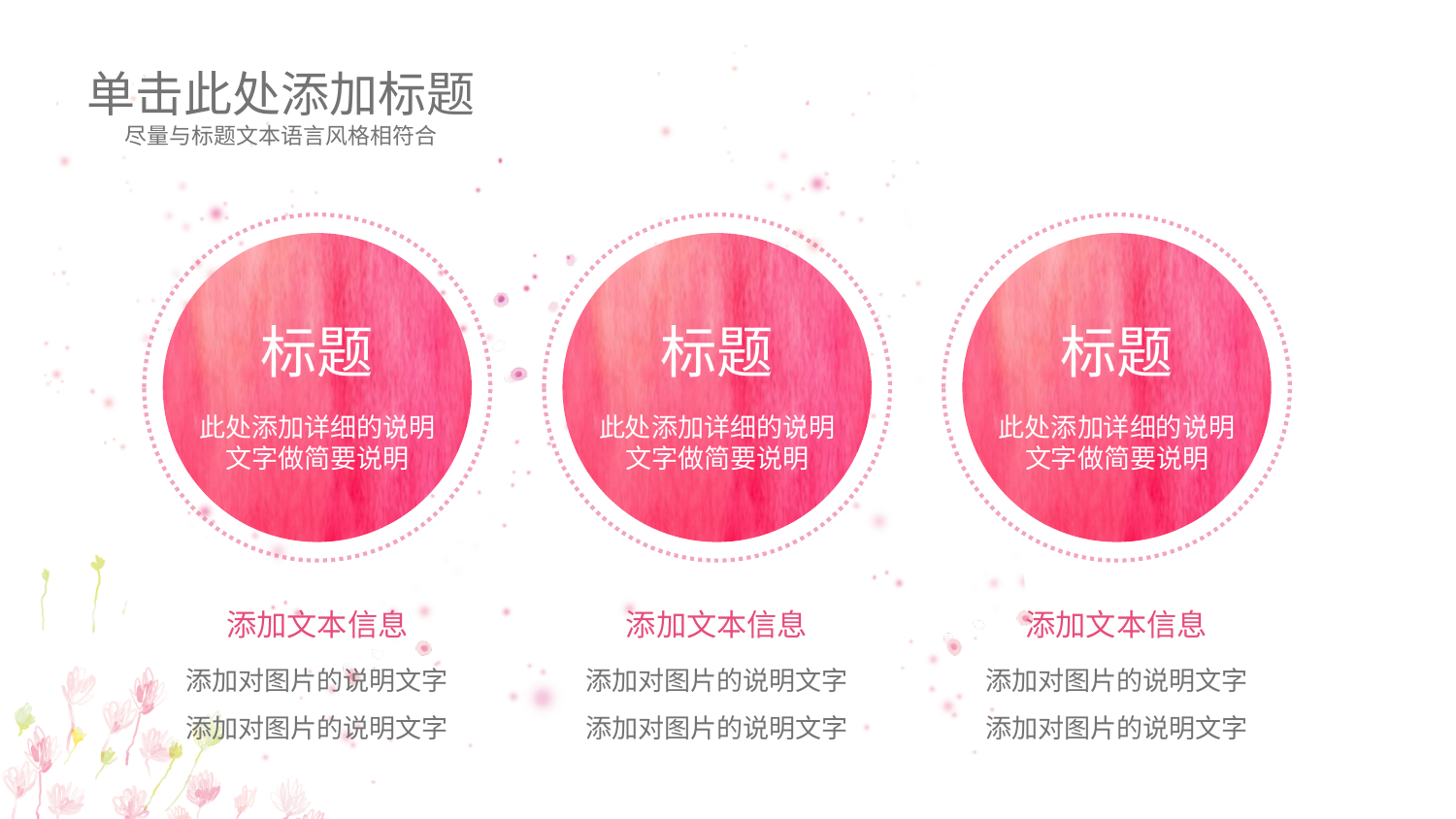

单击此处添加标题
尽量与标题文本语言风格相符合

标题
此处添加详细的说明文字做简要说明
标题
此处添加详细的说明文字做简要说明
标题
此处添加详细的说明文字做简要说明
添加文本信息
添加对图片的说明文字添加对图片的说明文字
添加文本信息
添加对图片的说明文字添加对图片的说明文字
添加文本信息
添加对图片的说明文字添加对图片的说明文字